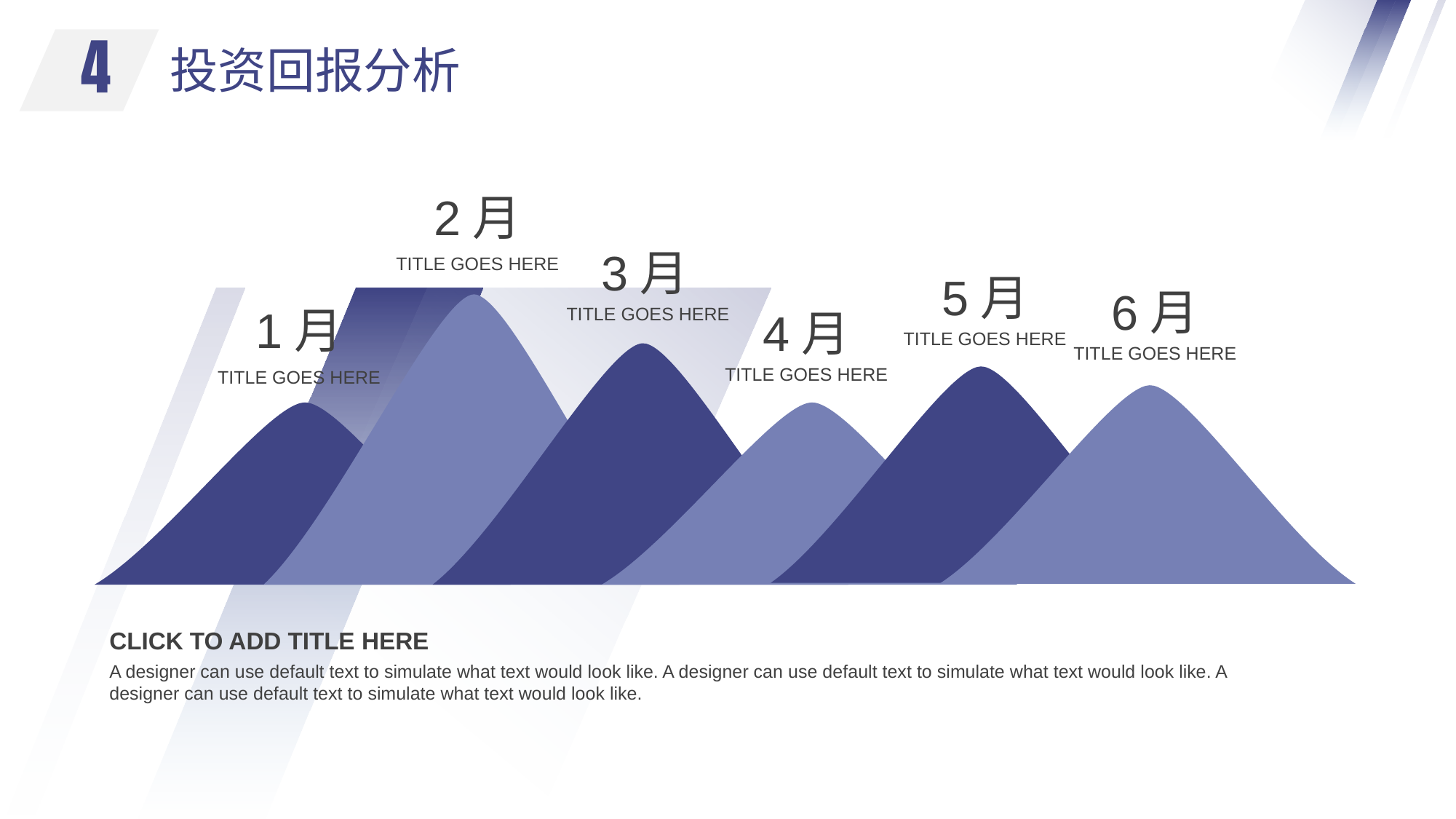

4
投资回报分析
2月
3月
TITLE GOES HERE
5月
6月
1月

TITLE GOES HERE
4月
TITLE GOES HERE
TITLE GOES HERE

TITLE GOES HERE
TITLE GOES HERE

CLICK TO ADD TITLE HERE
A designer can use default text to simulate what text would look like. A designer can use default text to simulate what text would look like. A designer can use default text to simulate what text would look like.